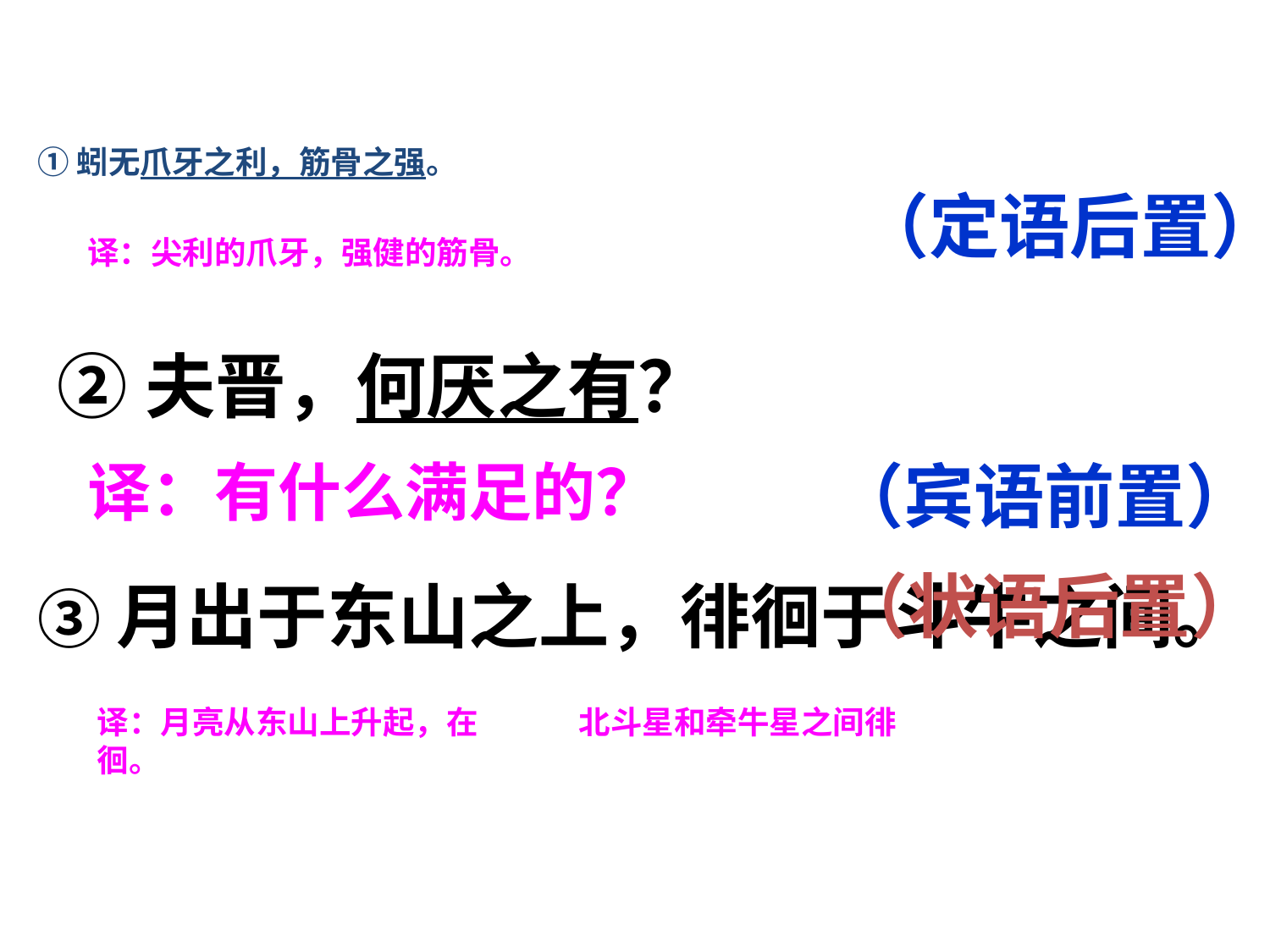

①蚓无爪牙之利，筋骨之强。

（定语后置）
译：尖利的爪牙，强健的筋骨。
②夫晋，何厌之有？
译：有什么满足的？
（宾语前置）
    （状语后置）
③月出于东山之上，徘徊于斗牛之间。

译：月亮从东山上升起，在              北斗星和牵牛星之间徘徊。